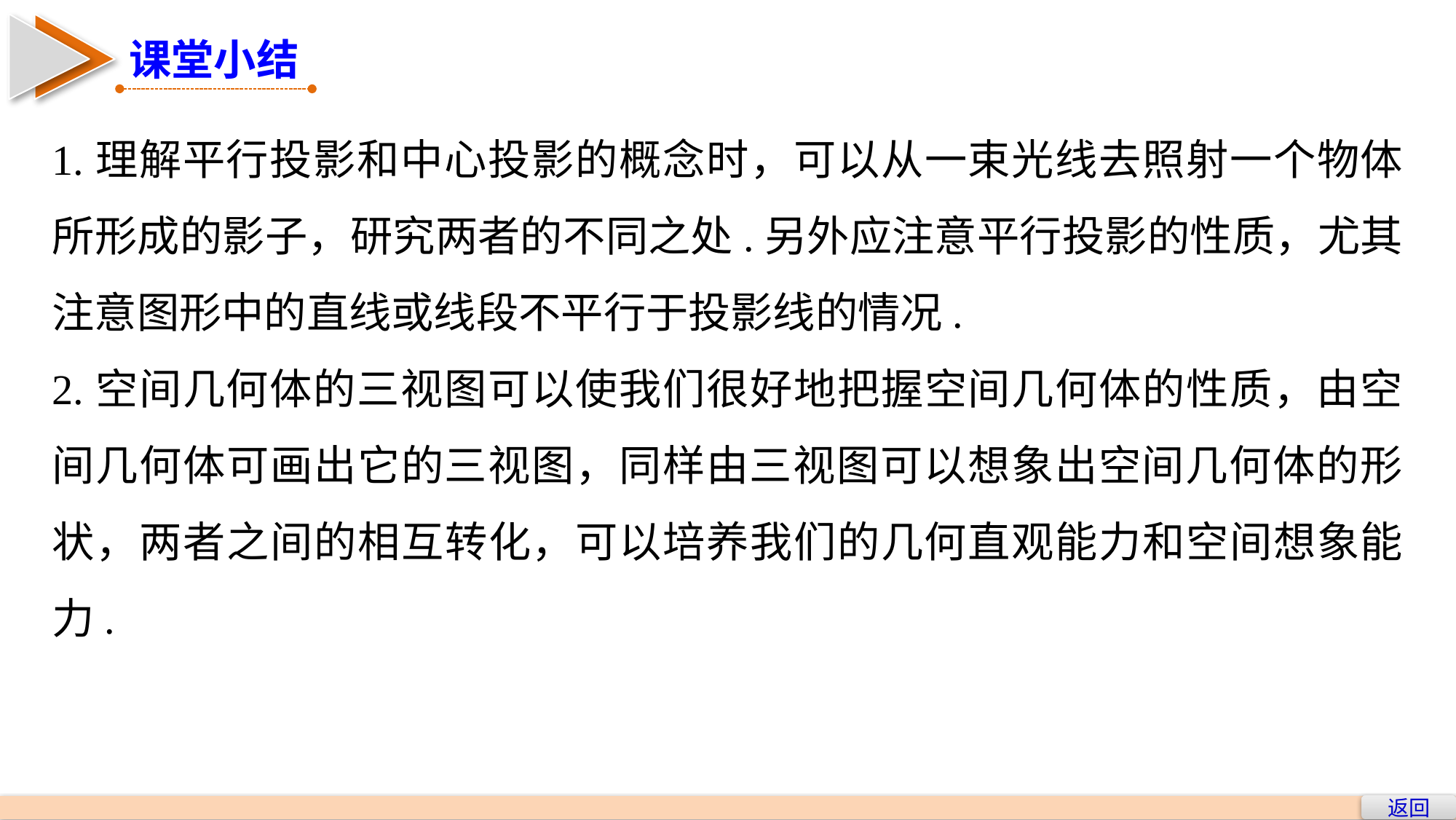

课堂小结
1.理解平行投影和中心投影的概念时，可以从一束光线去照射一个物体所形成的影子，研究两者的不同之处.另外应注意平行投影的性质，尤其注意图形中的直线或线段不平行于投影线的情况.
2.空间几何体的三视图可以使我们很好地把握空间几何体的性质，由空间几何体可画出它的三视图，同样由三视图可以想象出空间几何体的形状，两者之间的相互转化，可以培养我们的几何直观能力和空间想象能力.
返回